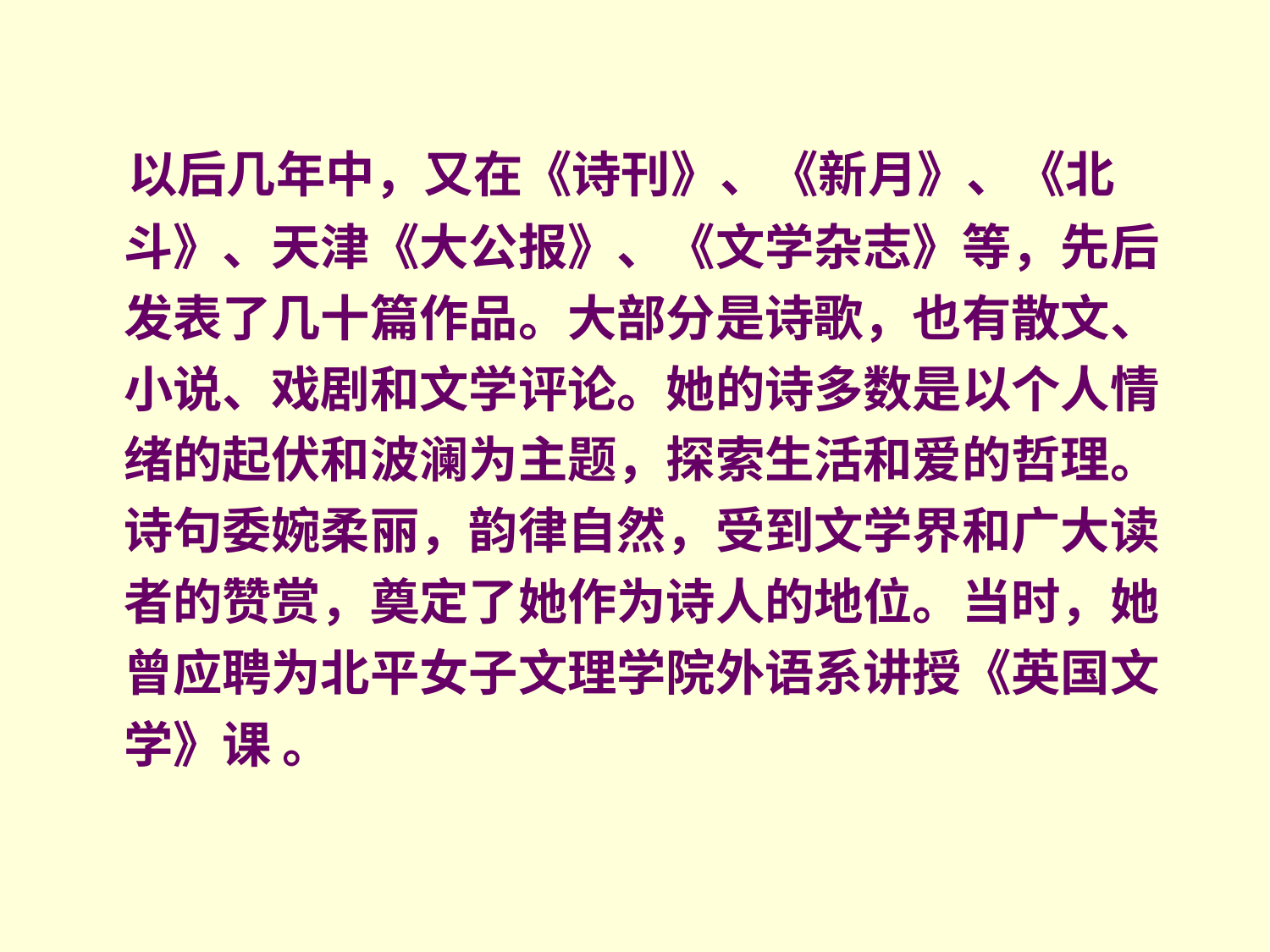

以后几年中，又在《诗刊》、《新月》、《北斗》、天津《大公报》、《文学杂志》等，先后发表了几十篇作品。大部分是诗歌，也有散文、小说、戏剧和文学评论。她的诗多数是以个人情绪的起伏和波澜为主题，探索生活和爱的哲理。诗句委婉柔丽，韵律自然，受到文学界和广大读者的赞赏，奠定了她作为诗人的地位。当时，她曾应聘为北平女子文理学院外语系讲授《英国文学》课 。